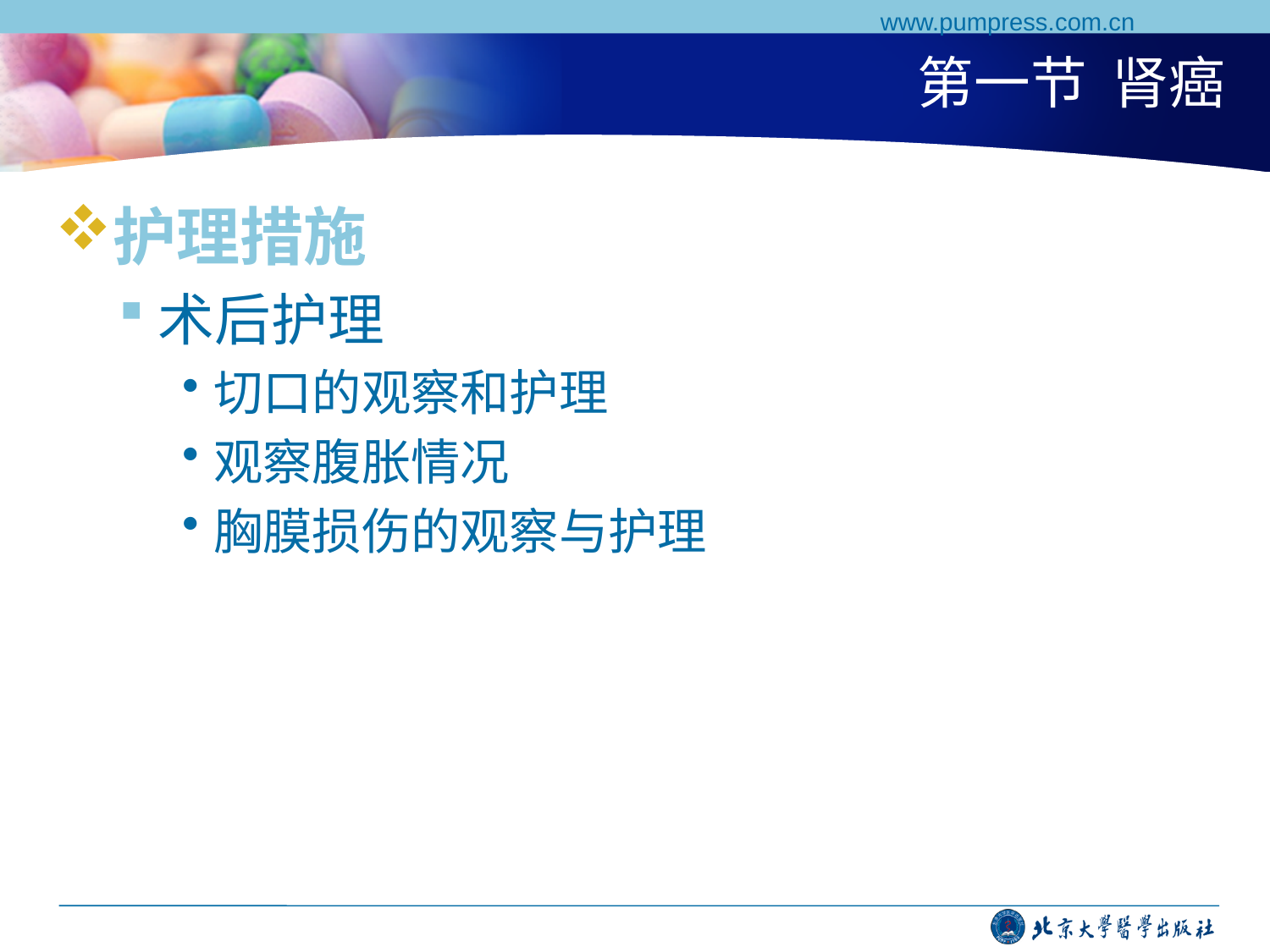

www.pumpress.com.cn
# 第一节  肾癌
护理措施
术后护理
切口的观察和护理
观察腹胀情况
胸膜损伤的观察与护理